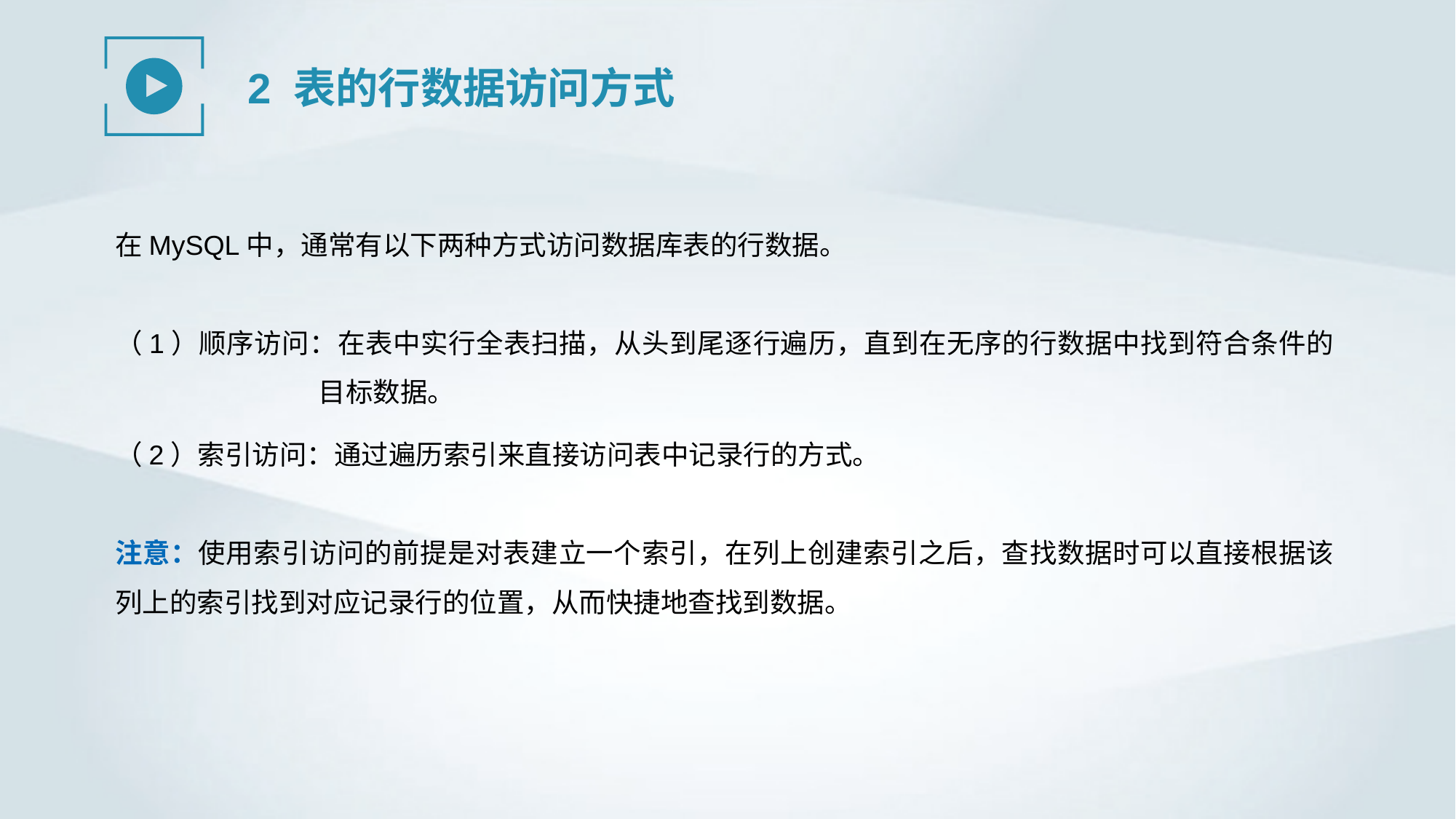

2 表的行数据访问方式
在MySQL中，通常有以下两种方式访问数据库表的行数据。

（1）顺序访问：在表中实行全表扫描，从头到尾逐行遍历，直到在无序的行数据中找到符合条件的目标数据。

（2）索引访问：通过遍历索引来直接访问表中记录行的方式。

注意：使用索引访问的前提是对表建立一个索引，在列上创建索引之后，查找数据时可以直接根据该列上的索引找到对应记录行的位置，从而快捷地查找到数据。